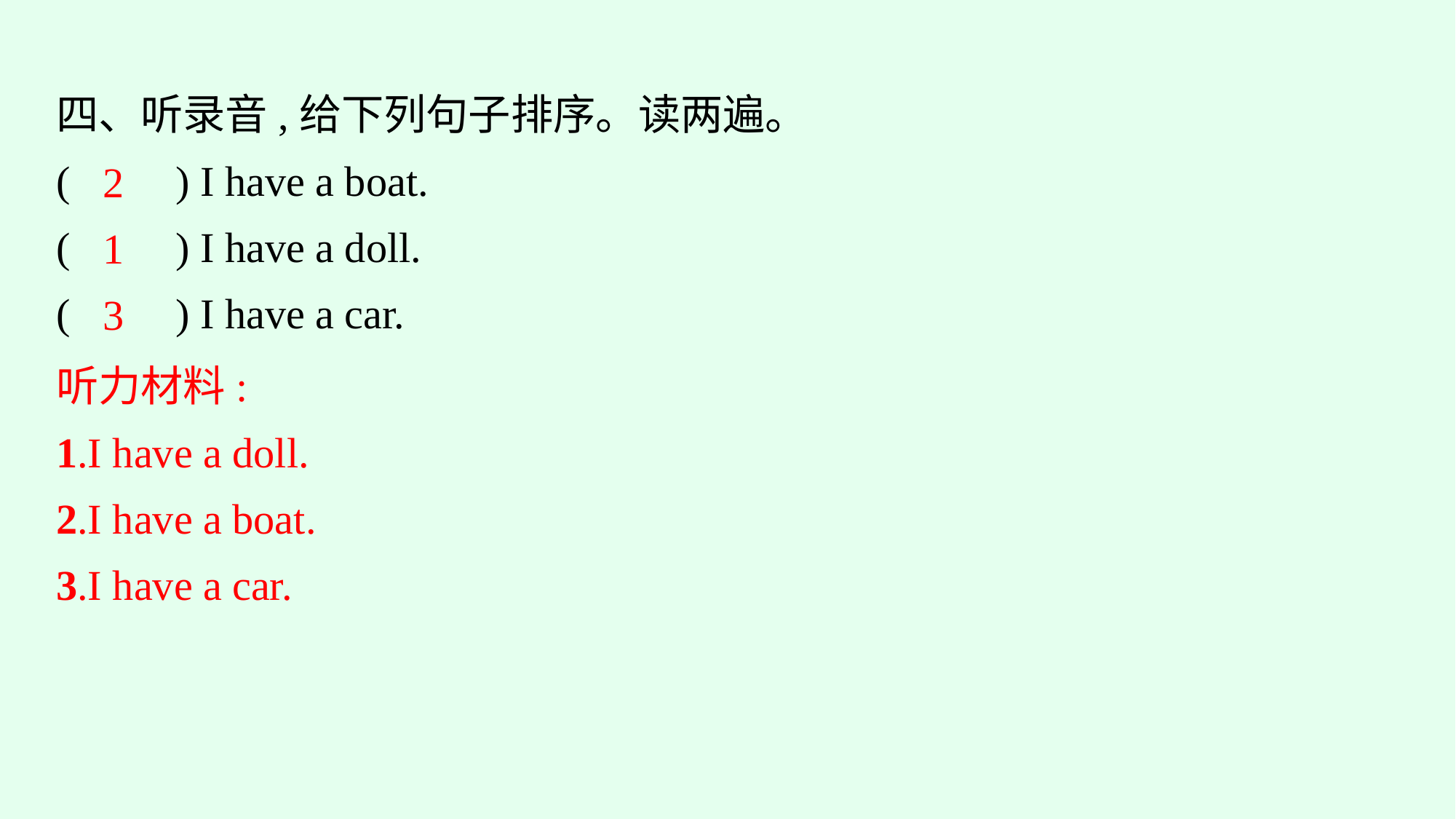

四、听录音,给下列句子排序。读两遍。
(　　) I have a boat.
(　　) I have a doll.
(　　) I have a car.
2
1
3
听力材料:
1.I have a doll.
2.I have a boat.
3.I have a car.